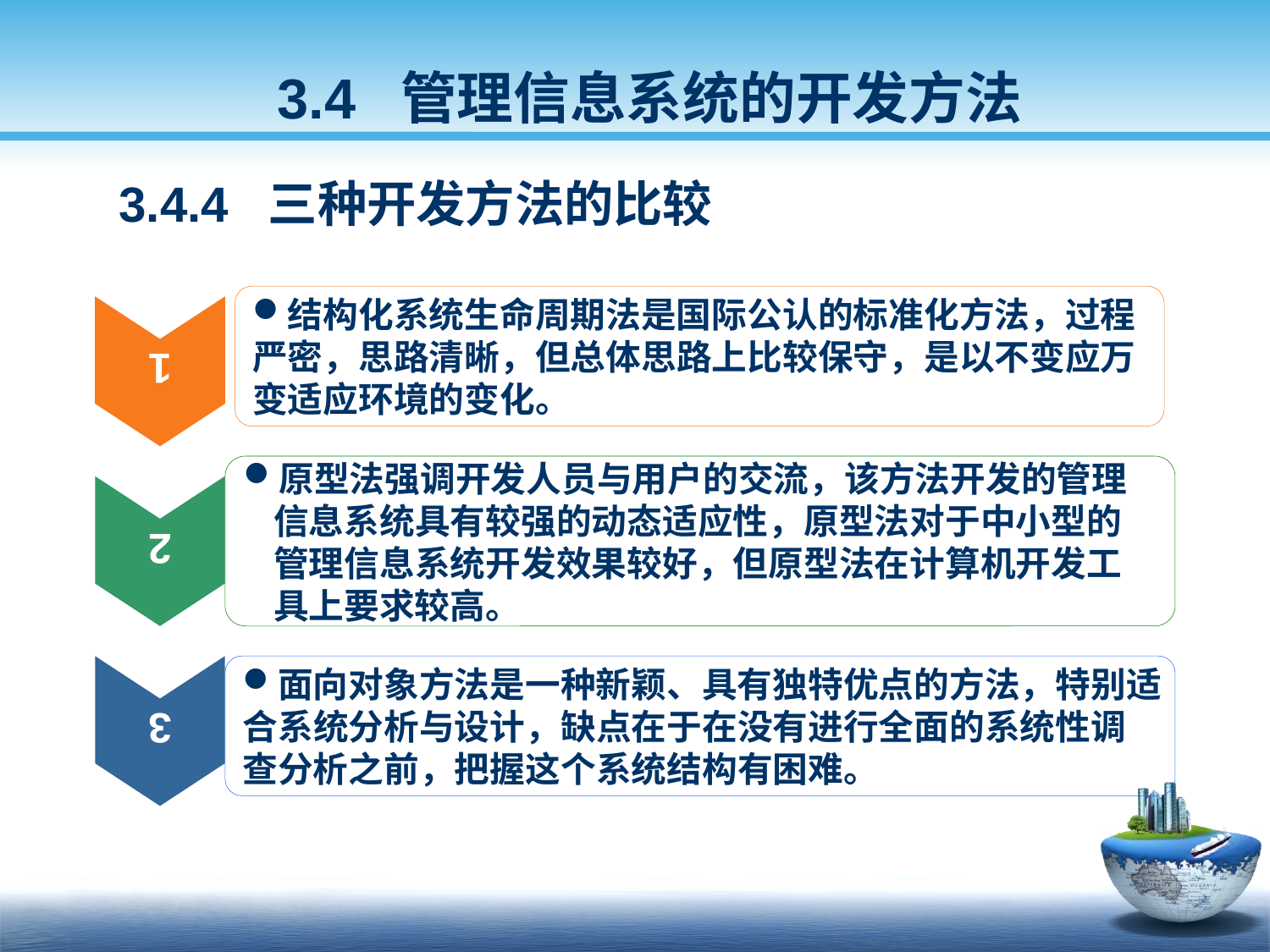

3.4  管理信息系统的开发方法
   3.4.4  三种开发方法的比较
结构化系统生命周期法是国际公认的标准化方法，过程
严密，思路清晰，但总体思路上比较保守，是以不变应万
变适应环境的变化。
1
原型法强调开发人员与用户的交流，该方法开发的管理信息系统具有较强的动态适应性，原型法对于中小型的管理信息系统开发效果较好，但原型法在计算机开发工具上要求较高。
2
面向对象方法是一种新颖、具有独特优点的方法，特别适
合系统分析与设计，缺点在于在没有进行全面的系统性调
查分析之前，把握这个系统结构有困难。
3